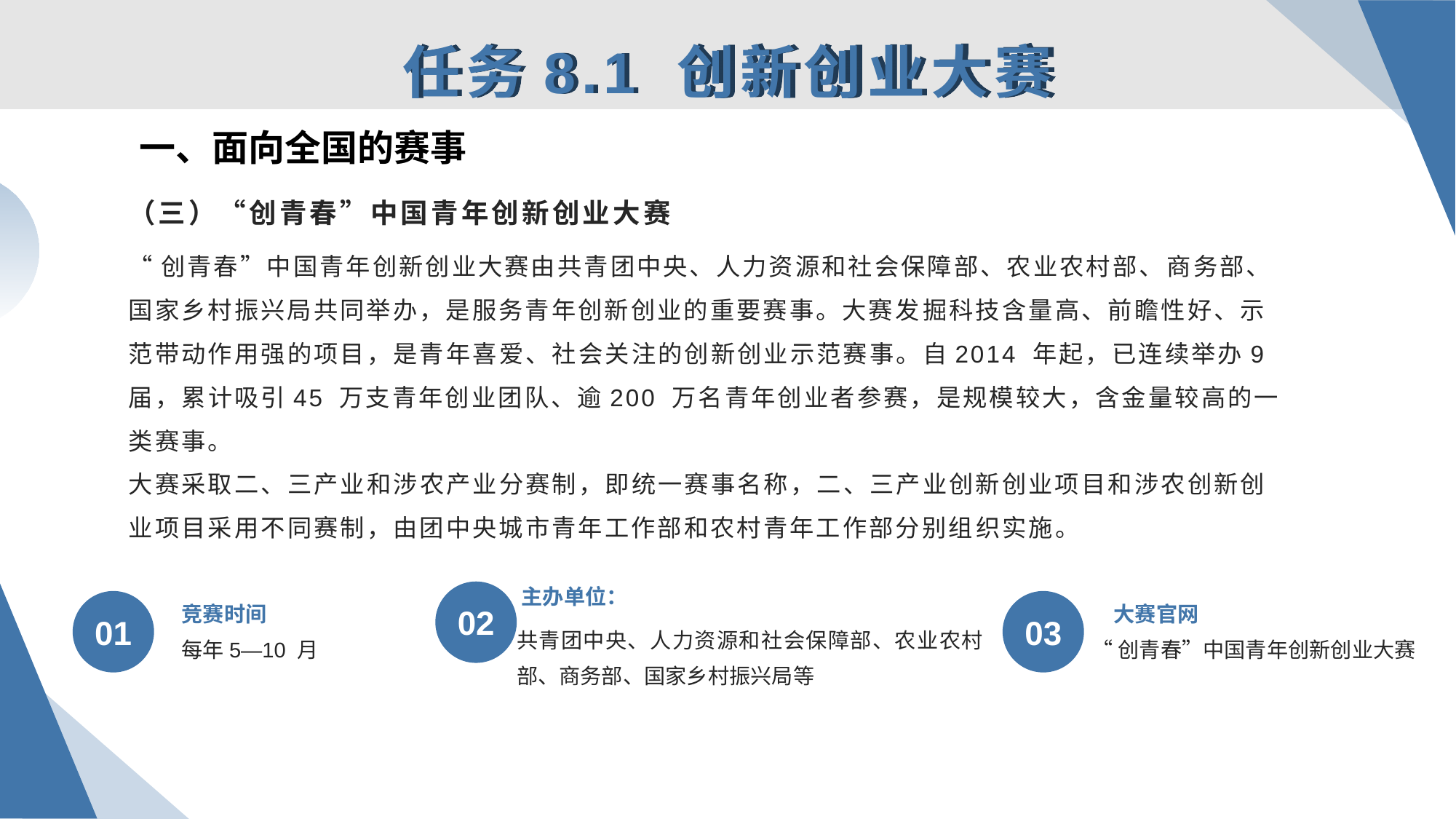

任务8.1 创新创业大赛
一、面向全国的赛事

# （三）“创青春”中国青年创新创业大赛
“创青春”中国青年创新创业大赛由共青团中央、人力资源和社会保障部、农业农村部、商务部、国家乡村振兴局共同举办，是服务青年创新创业的重要赛事。大赛发掘科技含量高、前瞻性好、示范带动作用强的项目，是青年喜爱、社会关注的创新创业示范赛事。自2014 年起，已连续举办9 届，累计吸引45 万支青年创业团队、逾200 万名青年创业者参赛，是规模较大，含金量较高的一类赛事。
大赛采取二、三产业和涉农产业分赛制，即统一赛事名称，二、三产业创新创业项目和涉农创新创业项目采用不同赛制，由团中央城市青年工作部和农村青年工作部分别组织实施。
竞赛时间
大赛官网
主办单位：
02
01
03
共青团中央、人力资源和社会保障部、农业农村部、商务部、国家乡村振兴局等
“创青春”中国青年创新创业大赛
每年5—10 月